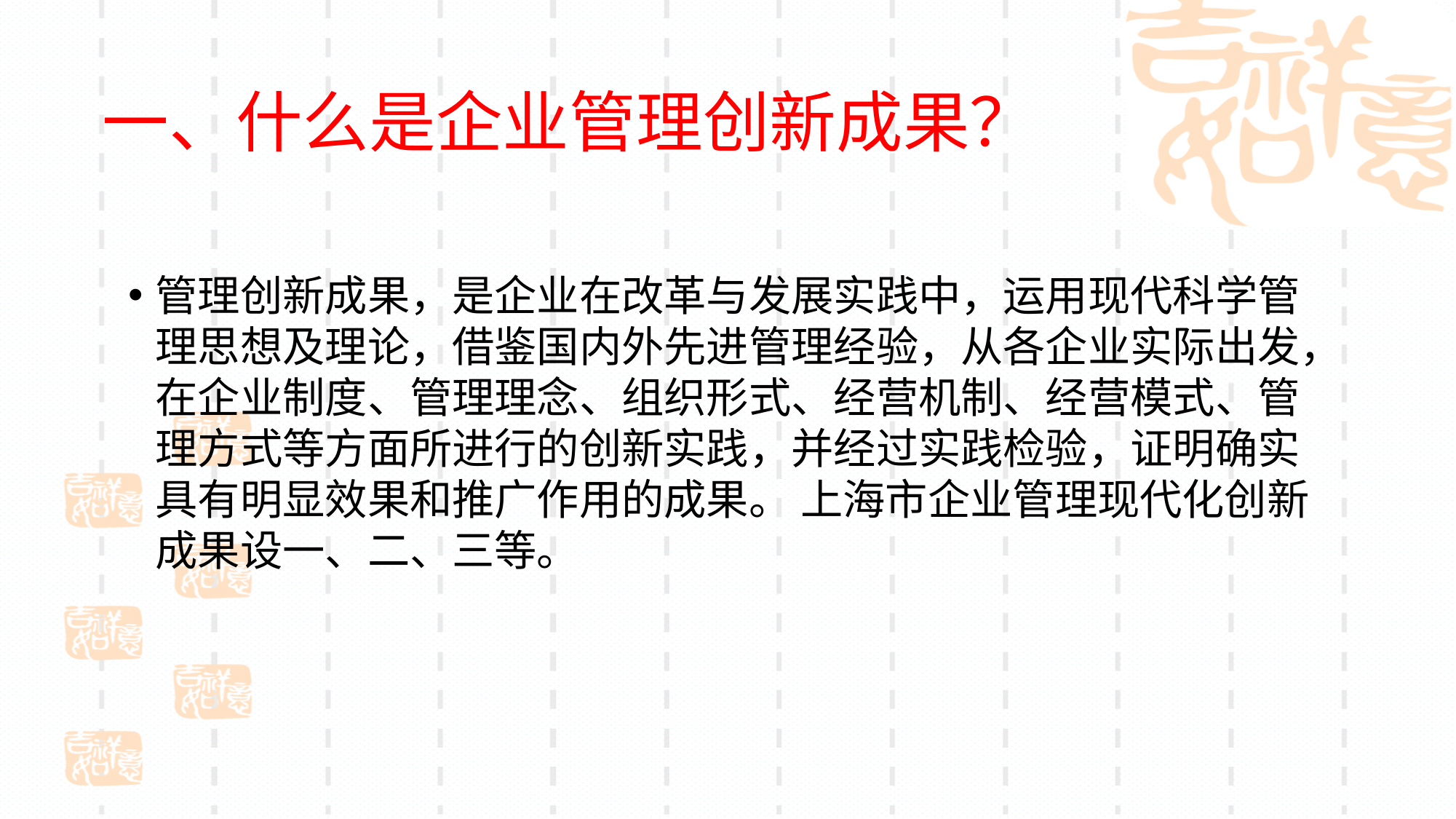

一、什么是企业管理创新成果？
管理创新成果，是企业在改革与发展实践中，运用现代科学管
理思想及理论，借鉴国内外先进管理经验，从各企业实际出发，在企业制度、管理理念、组织形式、经营机制、经营模式、管理方式等方面所进行的创新实践，并经过实践检验，证明确实具有明显效果和推广作用的成果。 上海市企业管理现代化创新成果设一、二、三等。